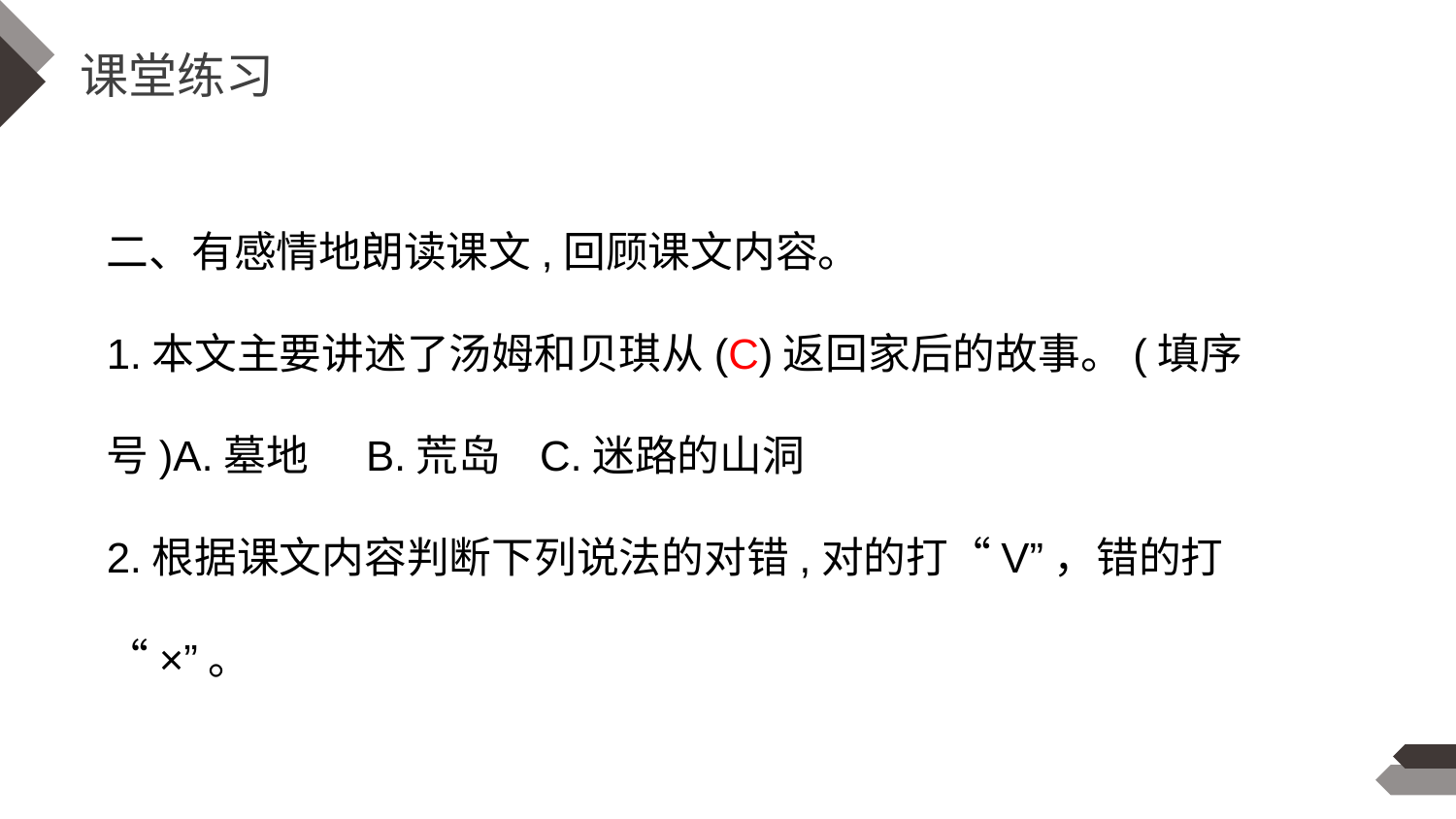

课堂练习
二、有感情地朗读课文,回顾课文内容。
1.本文主要讲述了汤姆和贝琪从(C)返回家后的故事。(填序号)A.墓地     B.荒岛   C.迷路的山洞
2.根据课文内容判断下列说法的对错,对的打“V”，错的打“×”。